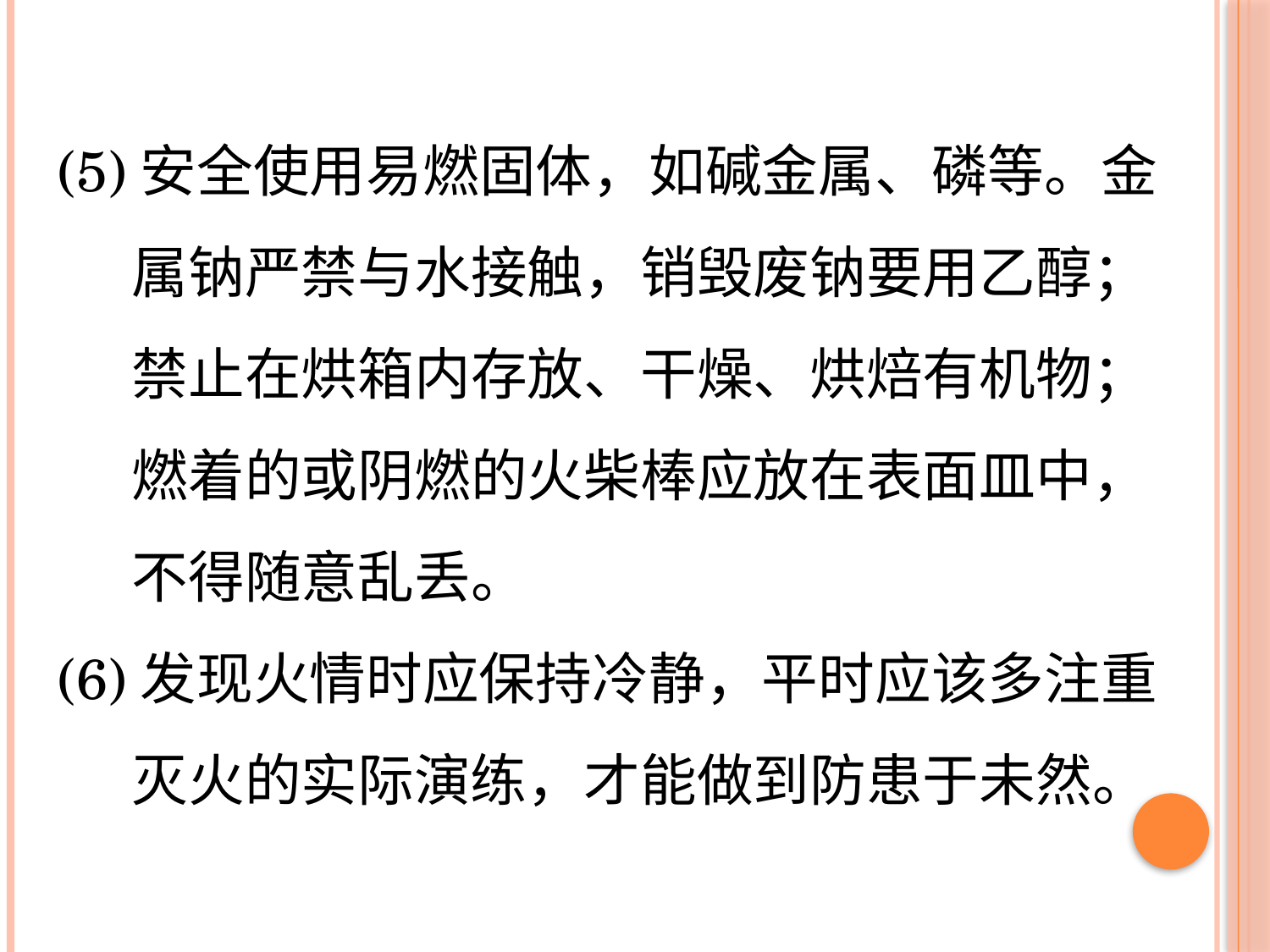

(5)安全使用易燃固体，如碱金属、磷等。金属钠严禁与水接触，销毁废钠要用乙醇；禁止在烘箱内存放、干燥、烘焙有机物；燃着的或阴燃的火柴棒应放在表面皿中，不得随意乱丢。
(6)发现火情时应保持冷静，平时应该多注重灭火的实际演练，才能做到防患于未然。